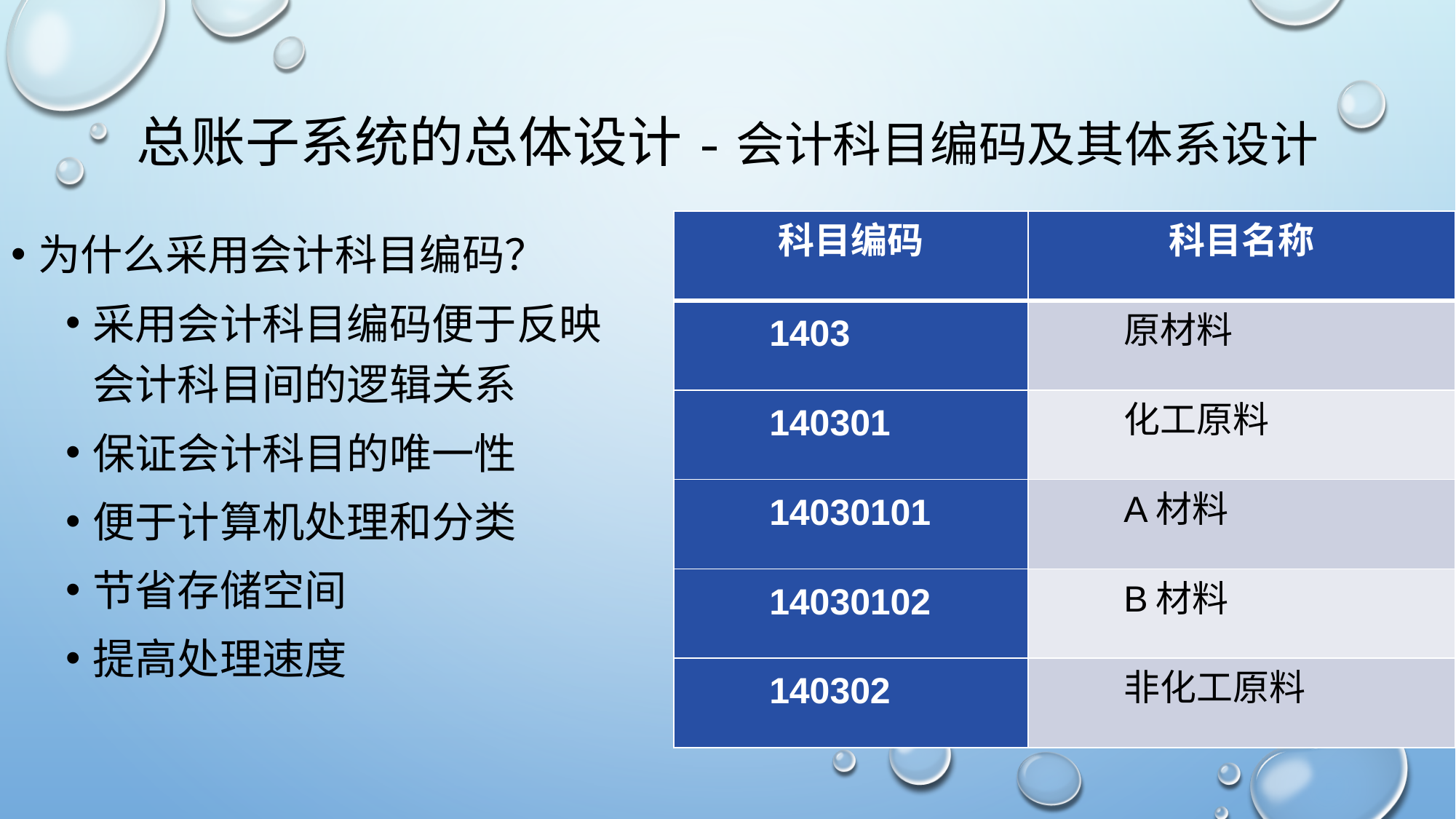

# 总账子系统的总体设计-会计科目编码及其体系设计
| 科目编码 | 科目名称 |
| --- | --- |
| 1403 | 原材料 |
| 140301 | 化工原料 |
| 14030101 | A材料 |
| 14030102 | B材料 |
| 140302 | 非化工原料 |
为什么采用会计科目编码？
采用会计科目编码便于反映会计科目间的逻辑关系
保证会计科目的唯一性
便于计算机处理和分类
节省存储空间
提高处理速度